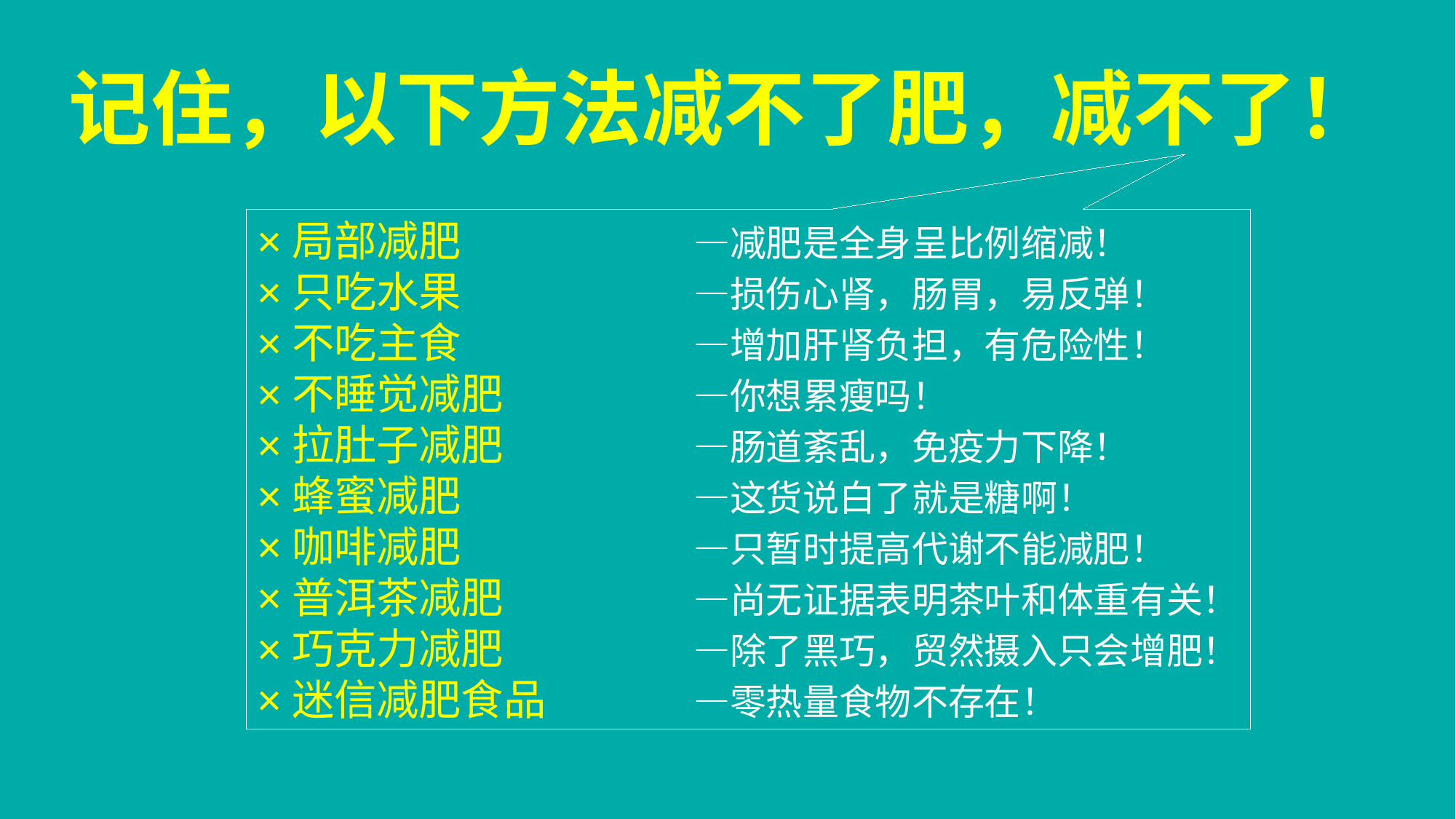

记住，以下方法减不了肥，减不了！

×局部减肥			—减肥是全身呈比例缩减！
×只吃水果			—损伤心肾，肠胃，易反弹！
×不吃主食			—增加肝肾负担，有危险性！
×不睡觉减肥		—你想累瘦吗！
×拉肚子减肥		—肠道紊乱，免疫力下降！
×蜂蜜减肥			—这货说白了就是糖啊！
×咖啡减肥			—只暂时提高代谢不能减肥！
×普洱茶减肥		—尚无证据表明茶叶和体重有关！
×巧克力减肥		—除了黑巧，贸然摄入只会增肥！
×迷信减肥食品		—零热量食物不存在！